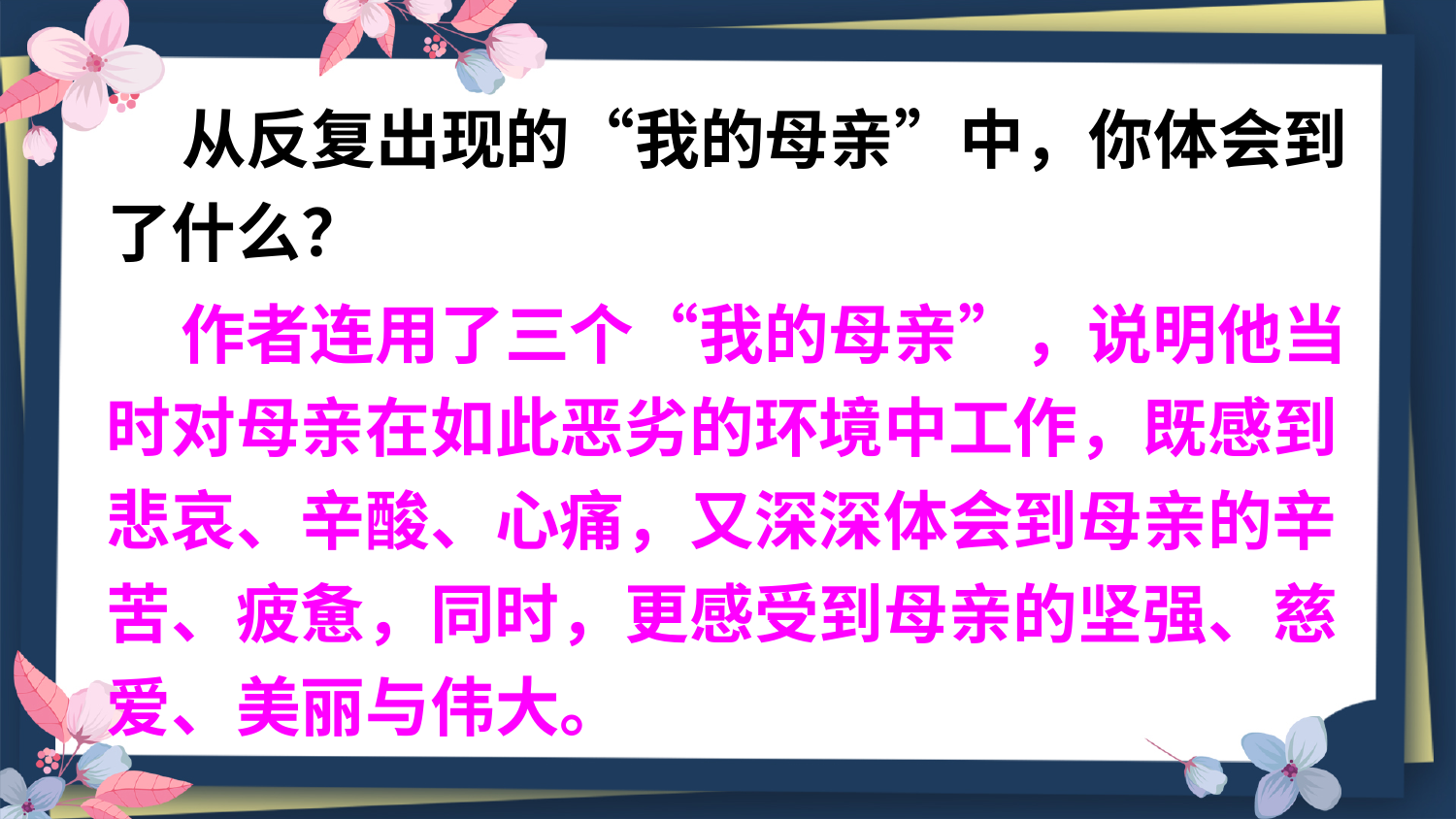

从反复出现的“我的母亲”中，你体会到了什么？
    作者连用了三个“我的母亲”，说明他当时对母亲在如此恶劣的环境中工作，既感到悲哀、辛酸、心痛，又深深体会到母亲的辛苦、疲惫，同时，更感受到母亲的坚强、慈爱、美丽与伟大。